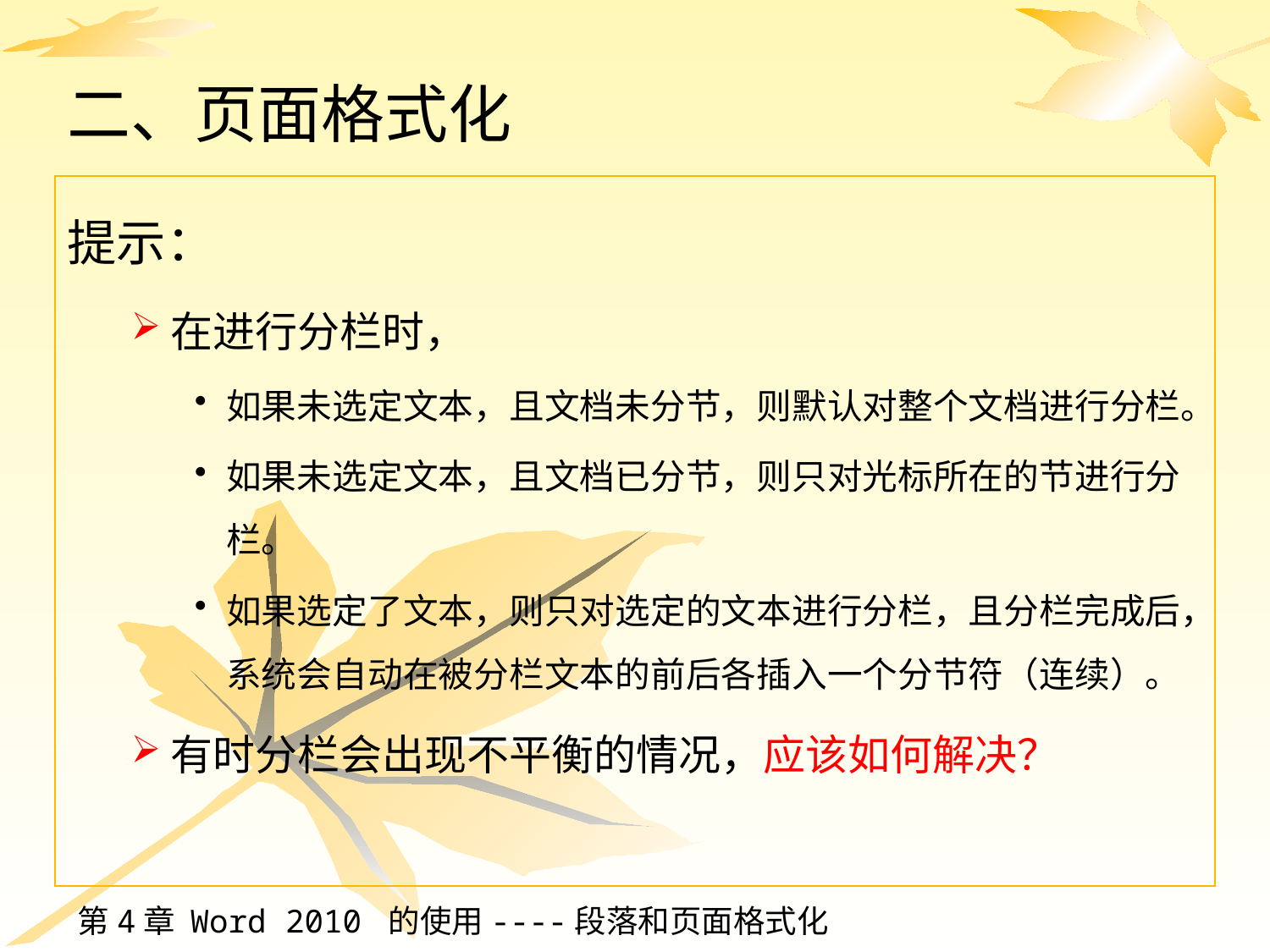

# 二、页面格式化
提示：
在进行分栏时，
如果未选定文本，且文档未分节，则默认对整个文档进行分栏。
如果未选定文本，且文档已分节，则只对光标所在的节进行分栏。
如果选定了文本，则只对选定的文本进行分栏，且分栏完成后，系统会自动在被分栏文本的前后各插入一个分节符（连续）。
有时分栏会出现不平衡的情况，应该如何解决？